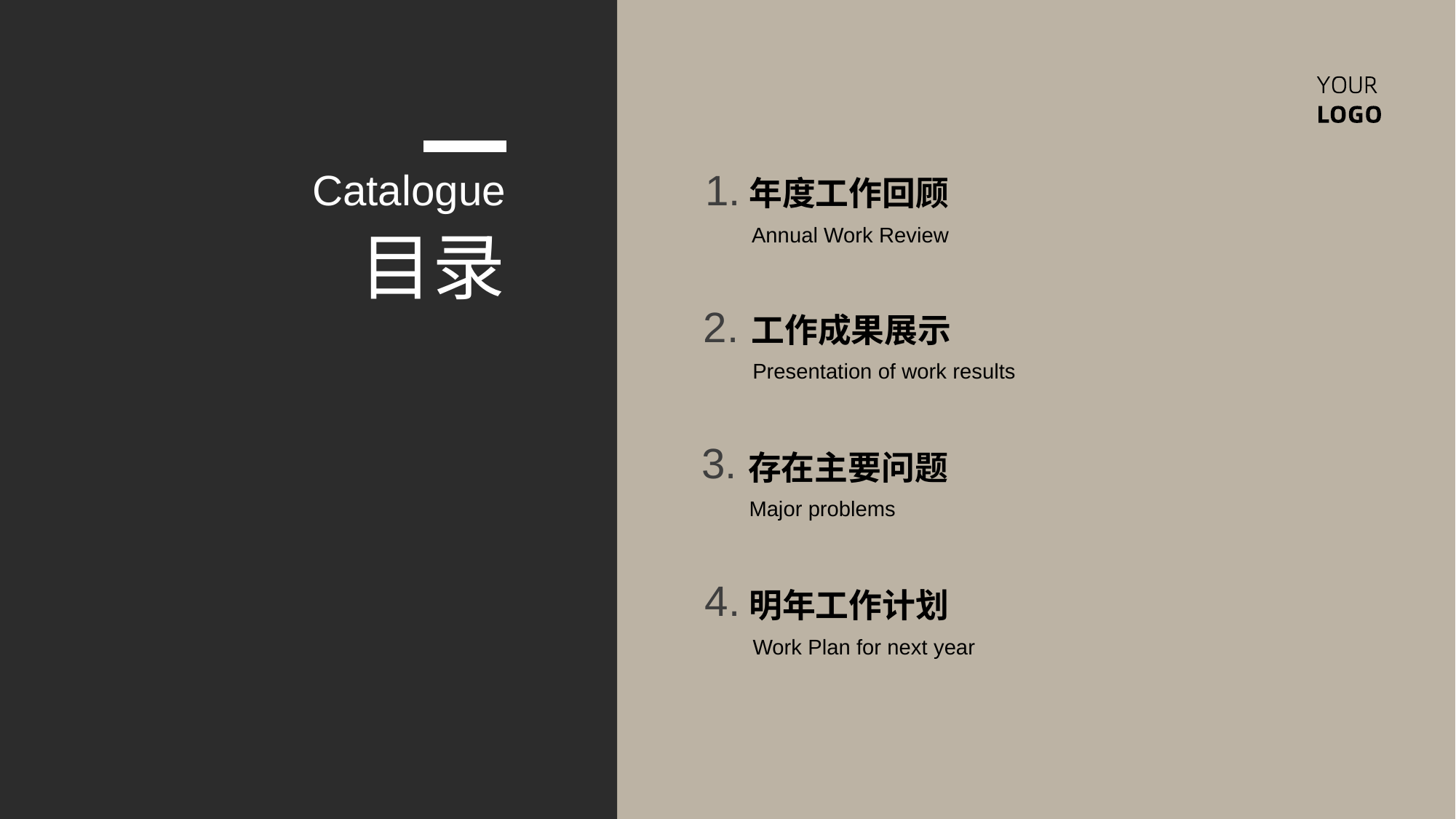

Catalogue
1.
年度工作回顾
目录
Annual Work Review
2.
工作成果展示
Presentation of work results
3.
存在主要问题
Major problems
4.
明年工作计划
Work Plan for next year